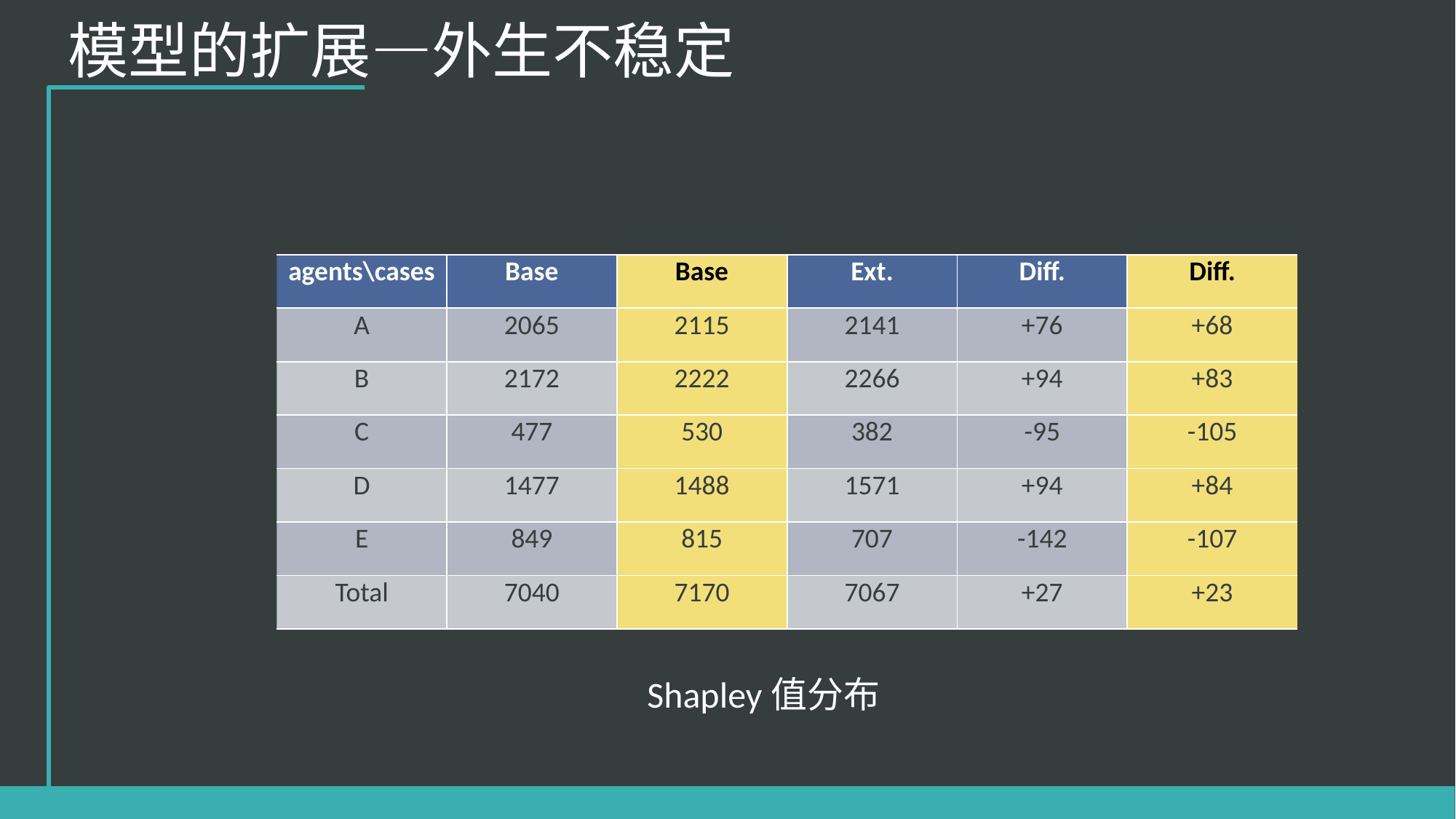

模型的扩展—外生不稳定

| agents\cases | Base | Base | Ext. | Diff. | Diff. |
| --- | --- | --- | --- | --- | --- |
| A | 2065 | 2115 | 2141 | +76 | +68 |
| B | 2172 | 2222 | 2266 | +94 | +83 |
| C | 477 | 530 | 382 | -95 | -105 |
| D | 1477 | 1488 | 1571 | +94 | +84 |
| E | 849 | 815 | 707 | -142 | -107 |
| Total | 7040 | 7170 | 7067 | +27 | +23 |
Shapley值分布